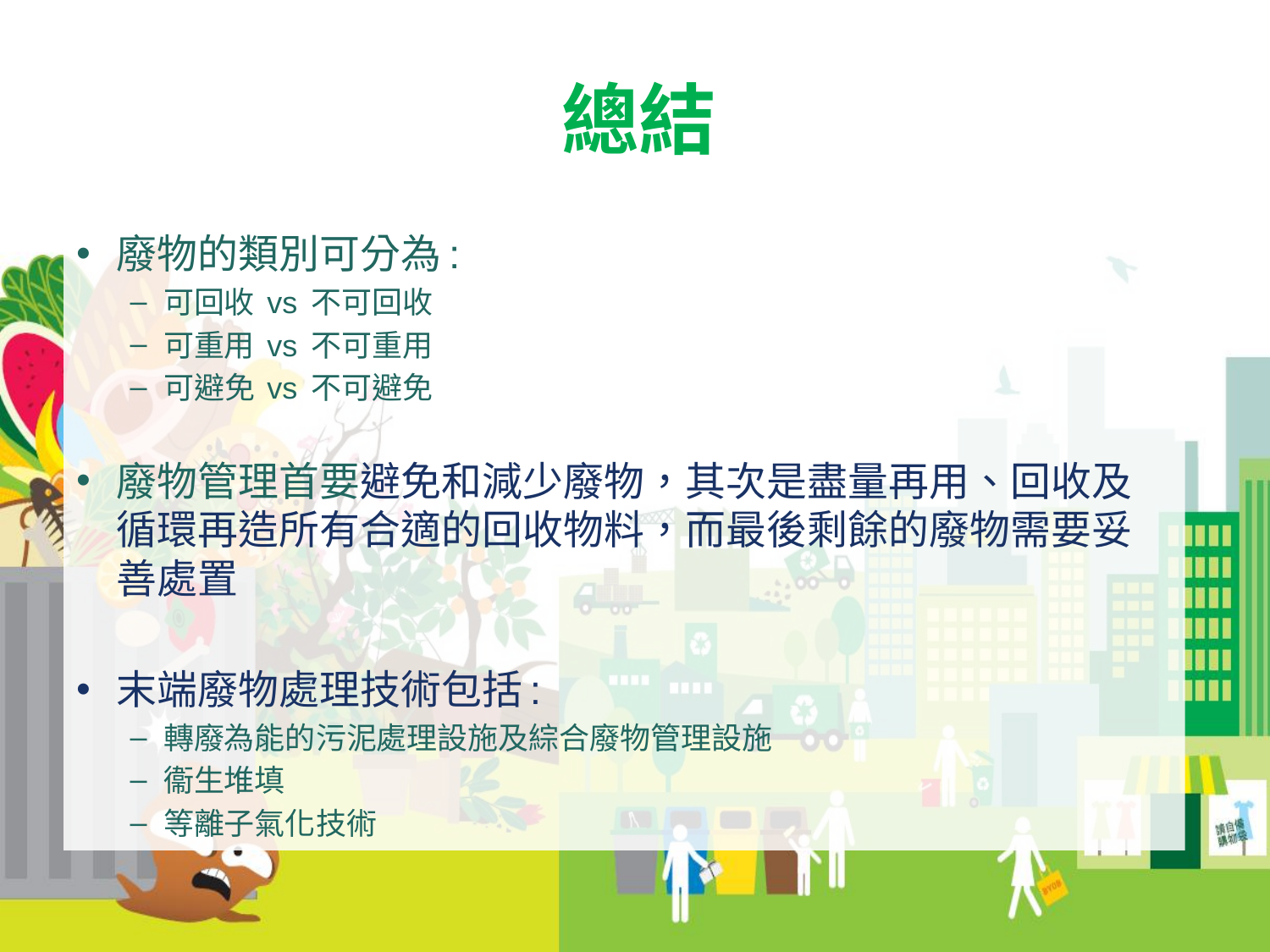

# 總結
廢物的類別可分為:
可回收 vs 不可回收
可重用 vs 不可重用
可避免 vs 不可避免

廢物管理首要避免和減少廢物，其次是盡量再用、回收及循環再造所有合適的回收物料，而最後剩餘的廢物需要妥善處置

末端廢物處理技術包括:
轉廢為能的污泥處理設施及綜合廢物管理設施
衞生堆填
等離子氣化技術